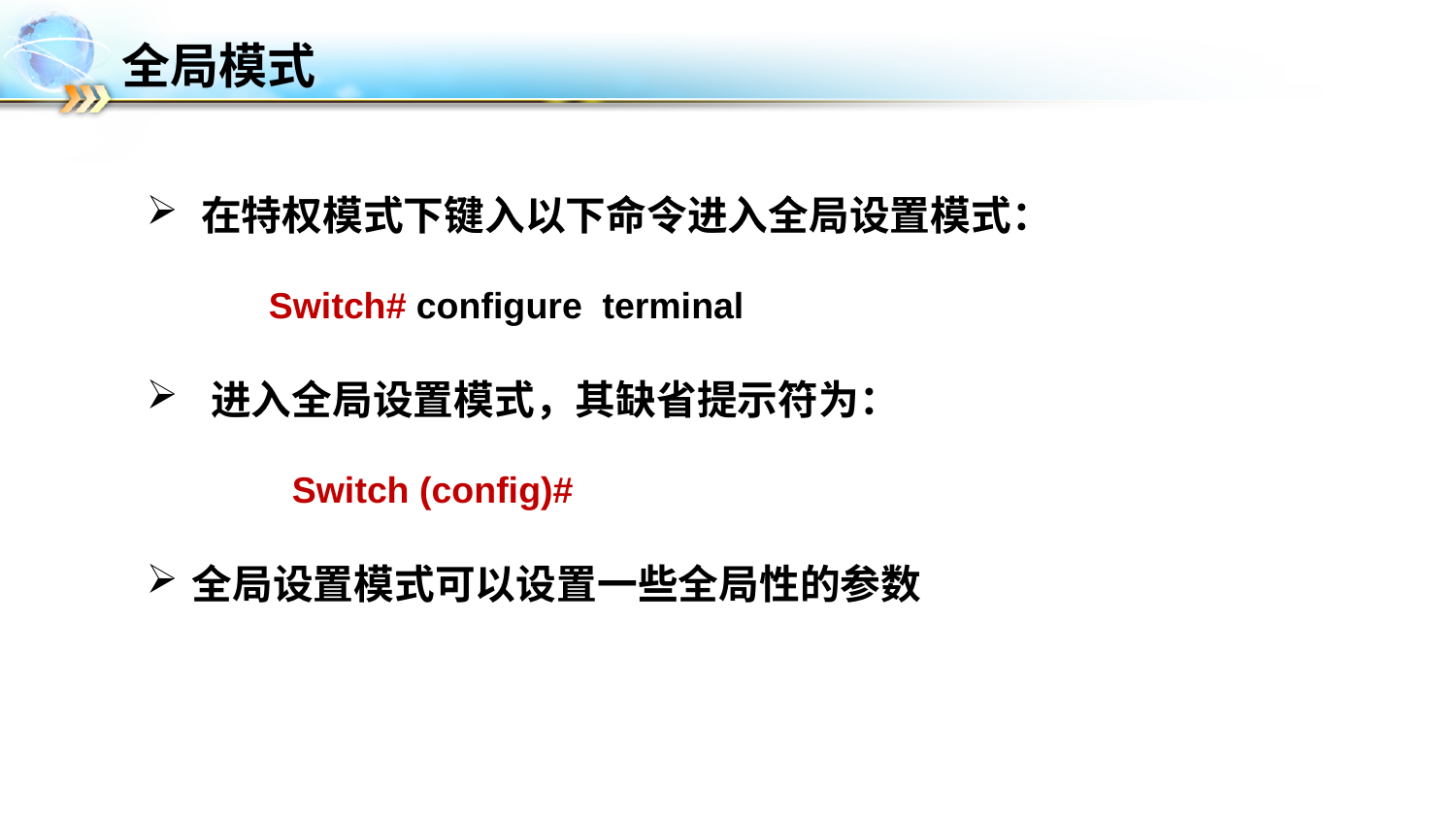

# 全局模式
在特权模式下键入以下命令进入全局设置模式：
            Switch# configure  terminal
 进入全局设置模式，其缺省提示符为：
Switch (config)#
全局设置模式可以设置一些全局性的参数